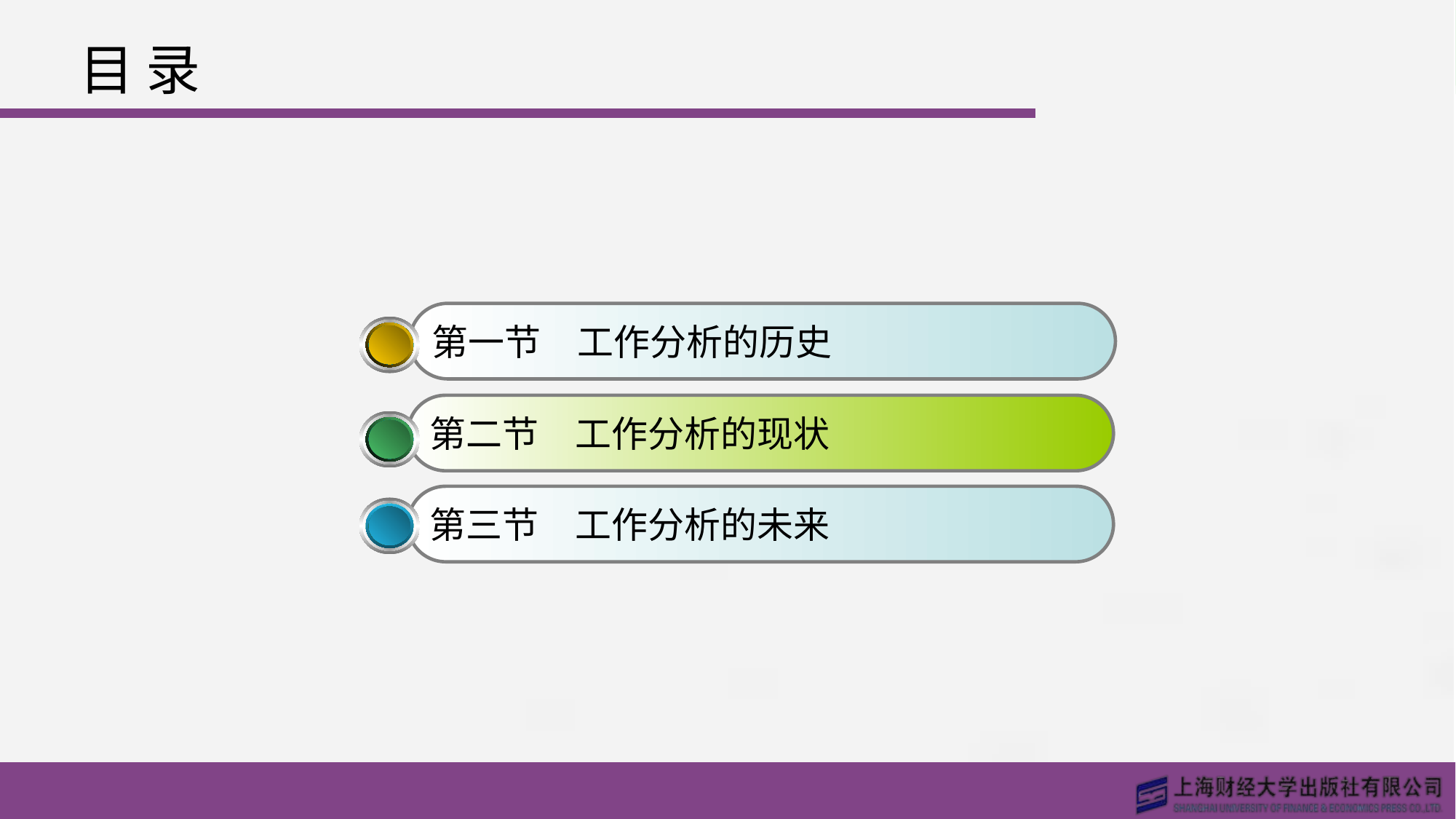

# 目 录

第一节　工作分析的历史

第二节　工作分析的现状

第三节　工作分析的未来